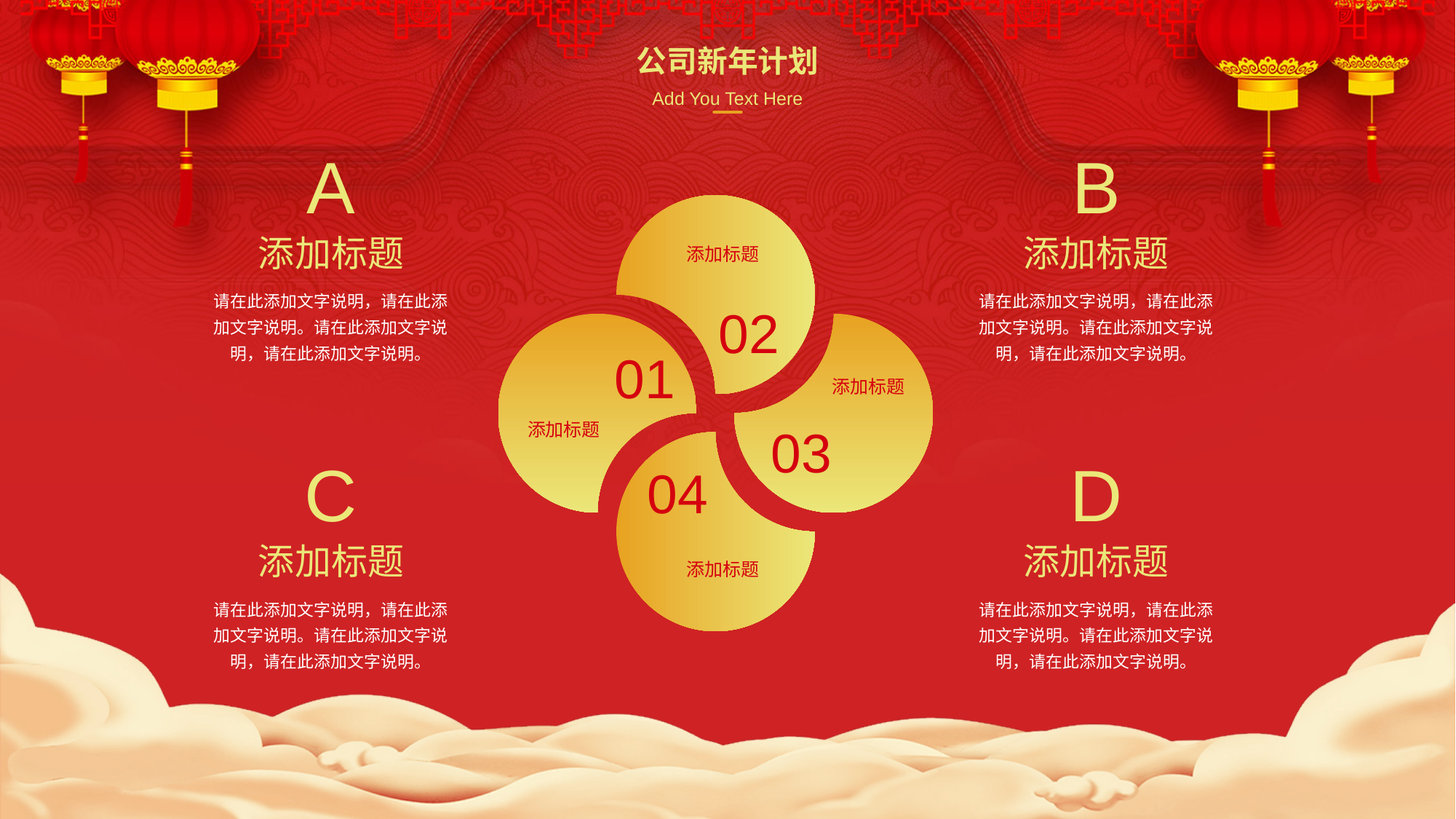

公司新年计划
Add You Text Here
A
添加标题
请在此添加文字说明，请在此添加文字说明。请在此添加文字说明，请在此添加文字说明。
B
添加标题
请在此添加文字说明，请在此添加文字说明。请在此添加文字说明，请在此添加文字说明。

添加标题
02

01
添加标题
添加标题
03

04
添加标题
C
添加标题
请在此添加文字说明，请在此添加文字说明。请在此添加文字说明，请在此添加文字说明。
D
添加标题
请在此添加文字说明，请在此添加文字说明。请在此添加文字说明，请在此添加文字说明。